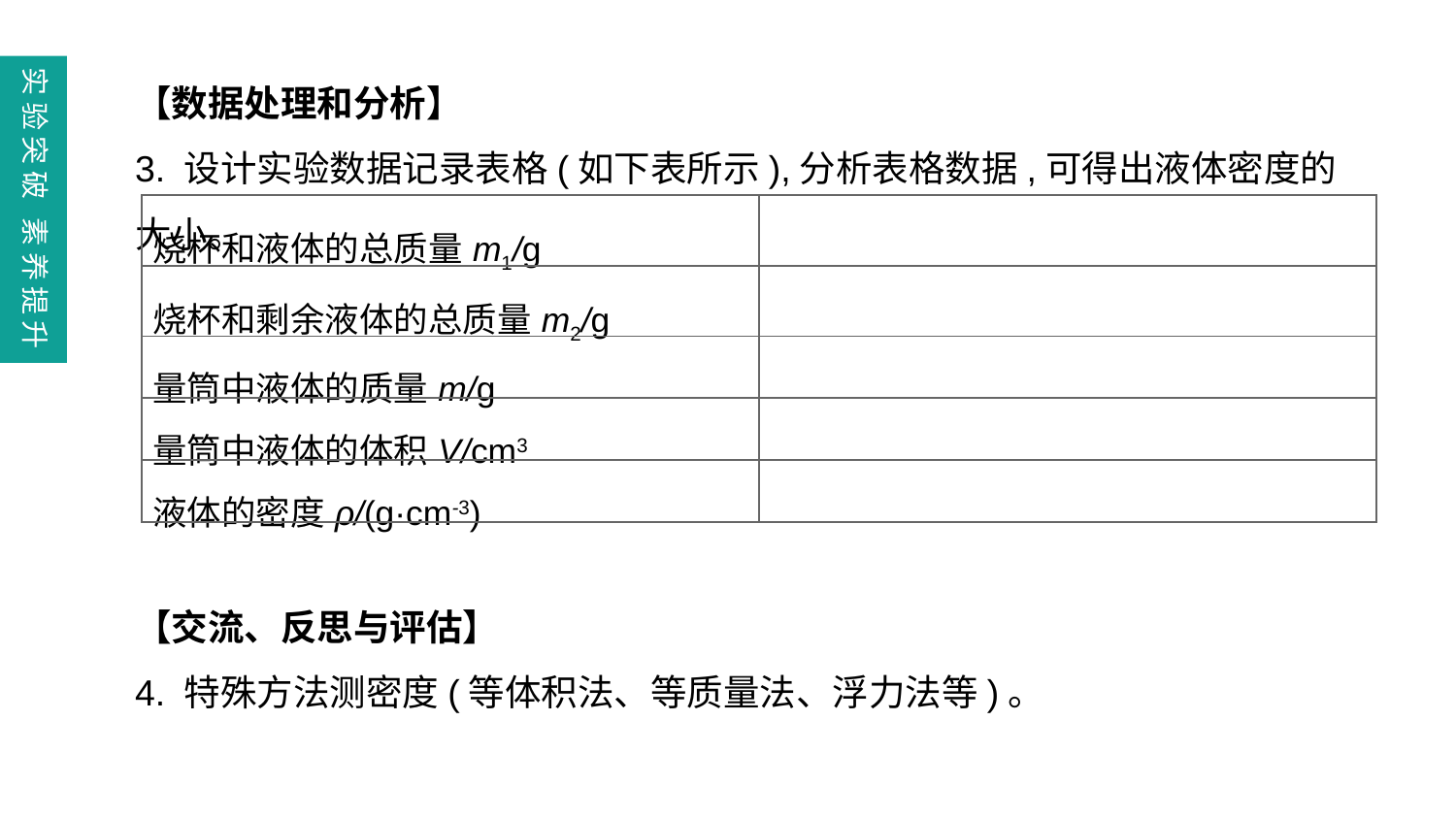

【数据处理和分析】
3. 设计实验数据记录表格(如下表所示),分析表格数据,可得出液体密度的大小。

【交流、反思与评估】
4. 特殊方法测密度(等体积法、等质量法、浮力法等)。

实验突破 素养提升
| 烧杯和液体的总质量m1/g |  |
| --- | --- |
| 烧杯和剩余液体的总质量m2/g |  |
| 量筒中液体的质量m/g |  |
| 量筒中液体的体积V/cm3 |  |
| 液体的密度ρ/(g·cm-3) |  |